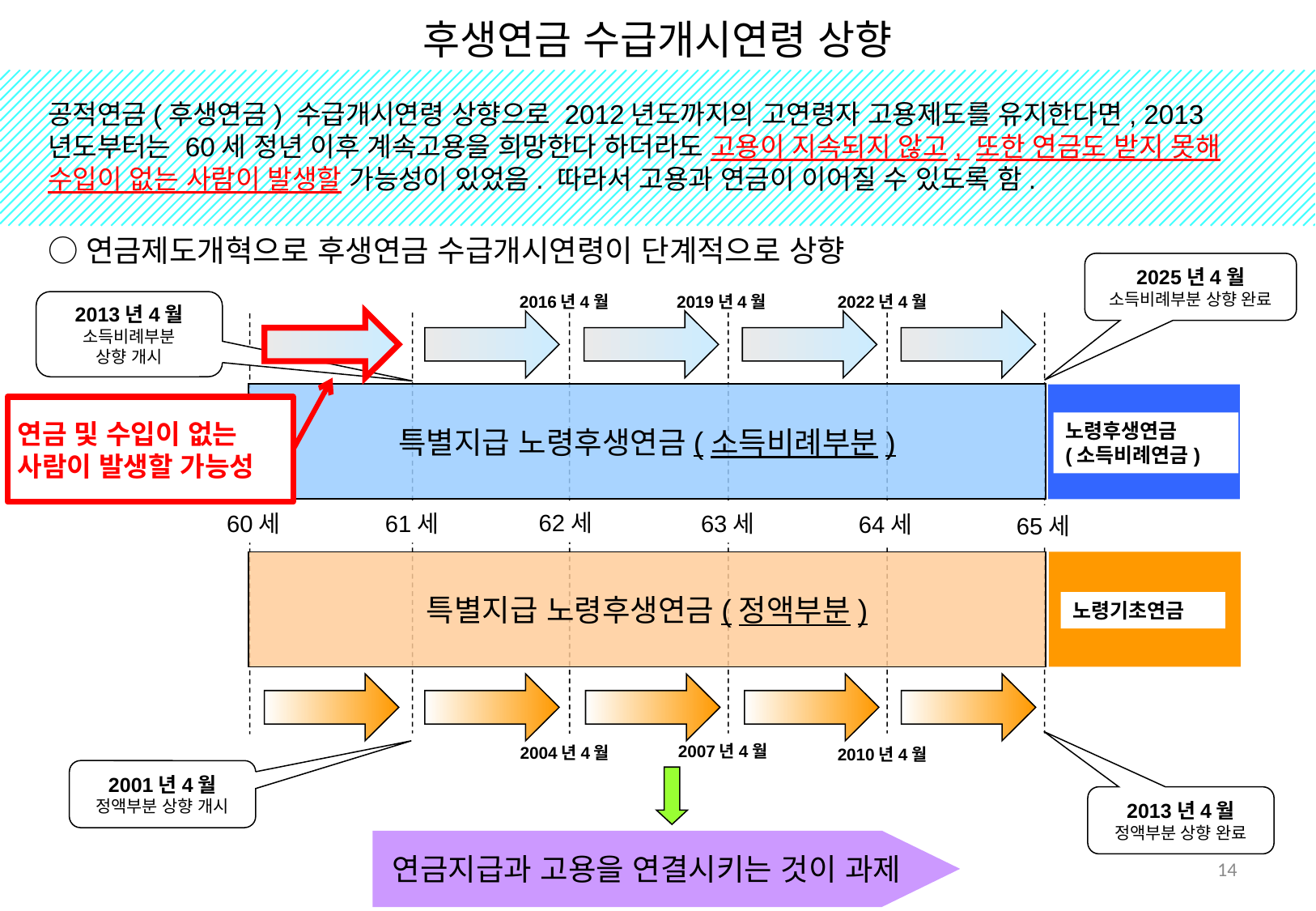

# 후생연금 수급개시연령 상향

공적연금(후생연금) 수급개시연령 상향으로 2012년도까지의 고연령자 고용제도를 유지한다면, 2013년도부터는 60세 정년 이후 계속고용을 희망한다 하더라도 고용이 지속되지 않고, 또한 연금도 받지 못해 수입이 없는 사람이 발생할 가능성이 있었음. 따라서 고용과 연금이 이어질 수 있도록 함.
○연금제도개혁으로 후생연금 수급개시연령이 단계적으로 상향
2025년4월
소득비례부분 상향 완료
2016년4월
2019년4월
2022년4월
2013년4월
소득비례부분
상향 개시

특별지급 노령후생연금(소득비례부분)

연금 및 수입이 없는
사람이 발생할 가능성
노령후생연금
(소득비례연금)
62세
60세
61세
63세
64세
65세

특별지급 노령후생연금(정액부분)
노령기초연금

2007년4월
2004년4월
2010년4월
2001년4월
정액부분 상향 개시

2013년4월
정액부분 상향 완료
연금지급과 고용을 연결시키는 것이 과제
14